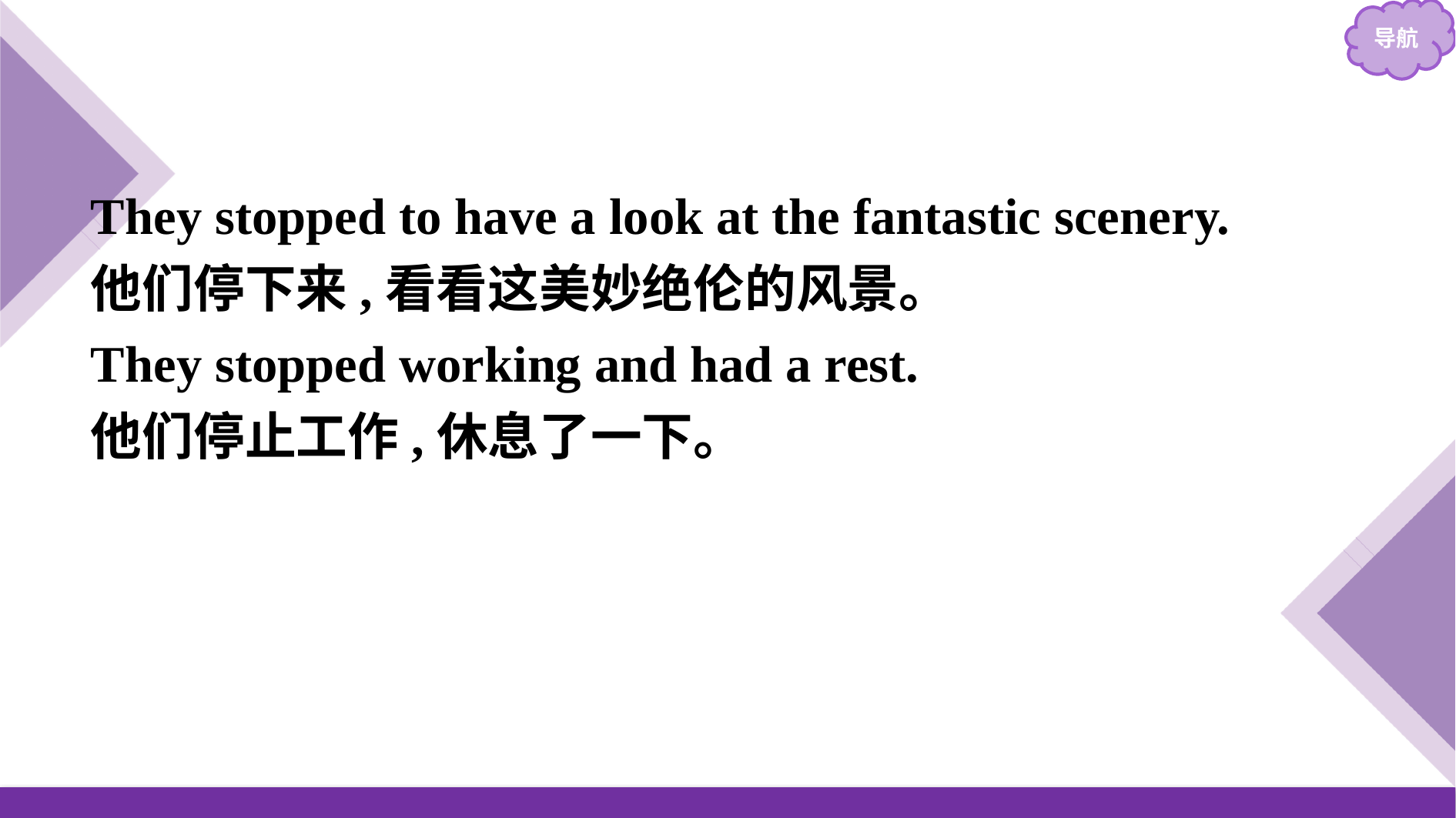

They stopped to have a look at the fantastic scenery.
他们停下来,看看这美妙绝伦的风景。
They stopped working and had a rest.
他们停止工作,休息了一下。